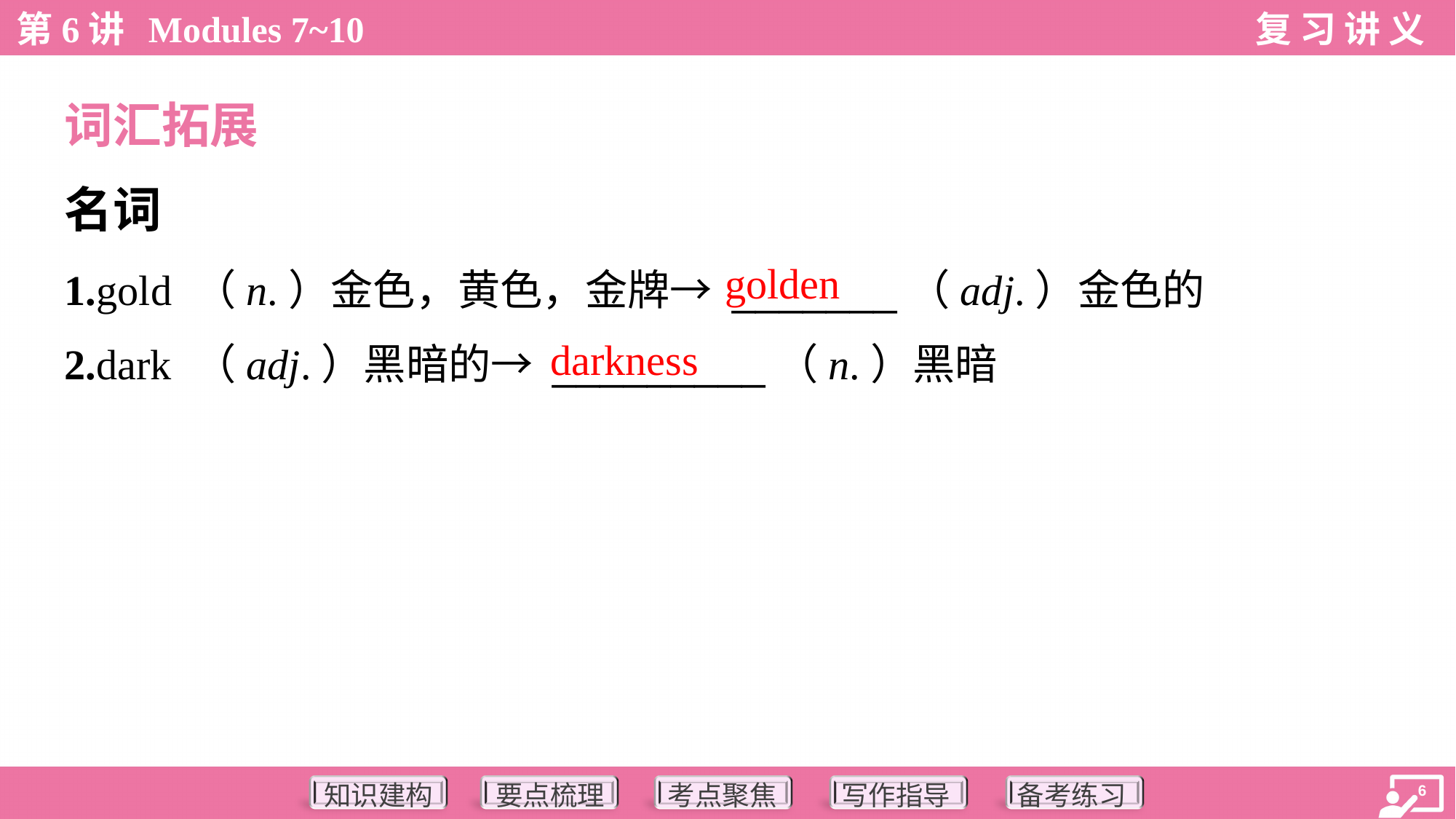

词汇拓展
名词
golden
1.gold （n.）金色，黄色，金牌→ _______（adj.）金色的
2.dark （adj.）黑暗的→ _________（n.）黑暗
darkness